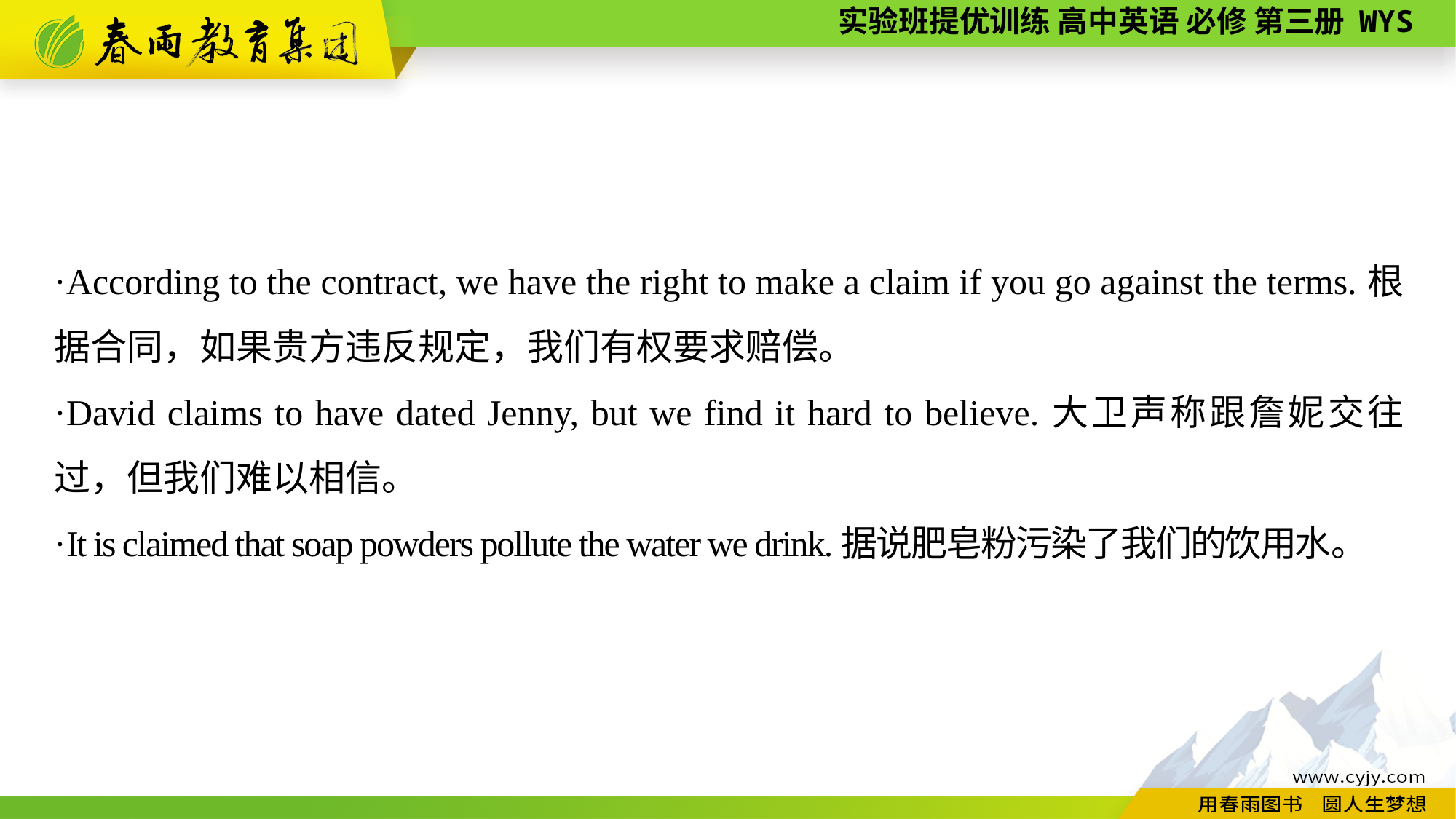

·According to the contract, we have the right to make a claim if you go against the terms.根据合同，如果贵方违反规定，我们有权要求赔偿。
·David claims to have dated Jenny, but we find it hard to believe.大卫声称跟詹妮交往过，但我们难以相信。
·It is claimed that soap powders pollute the water we drink.据说肥皂粉污染了我们的饮用水。